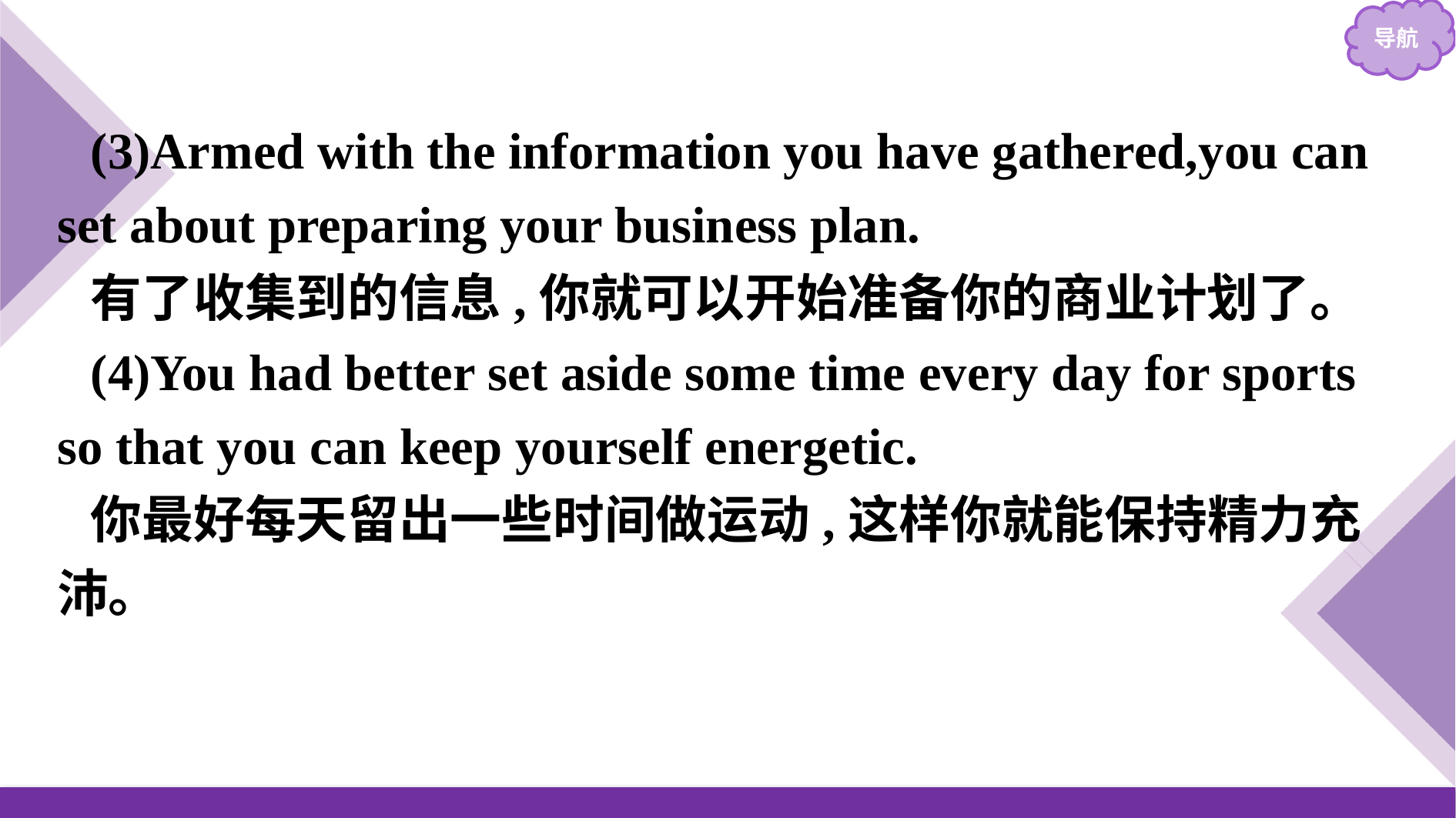

(3)Armed with the information you have gathered,you can set about preparing your business plan.
有了收集到的信息,你就可以开始准备你的商业计划了。
(4)You had better set aside some time every day for sports so that you can keep yourself energetic.
你最好每天留出一些时间做运动,这样你就能保持精力充沛。